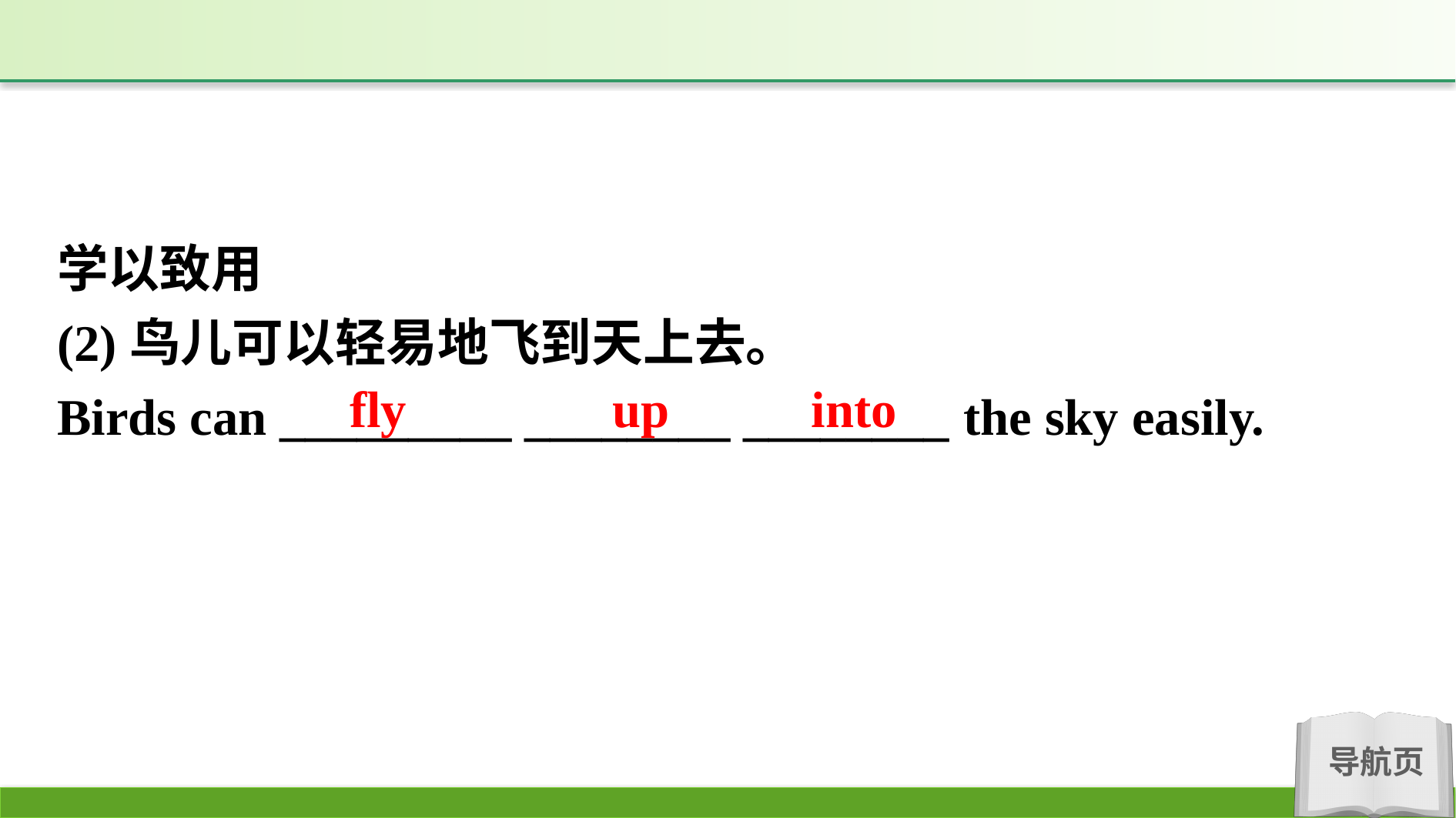

学以致用
(2)鸟儿可以轻易地飞到天上去。
Birds can _________ ________ ________ the sky easily.
fly                up           into